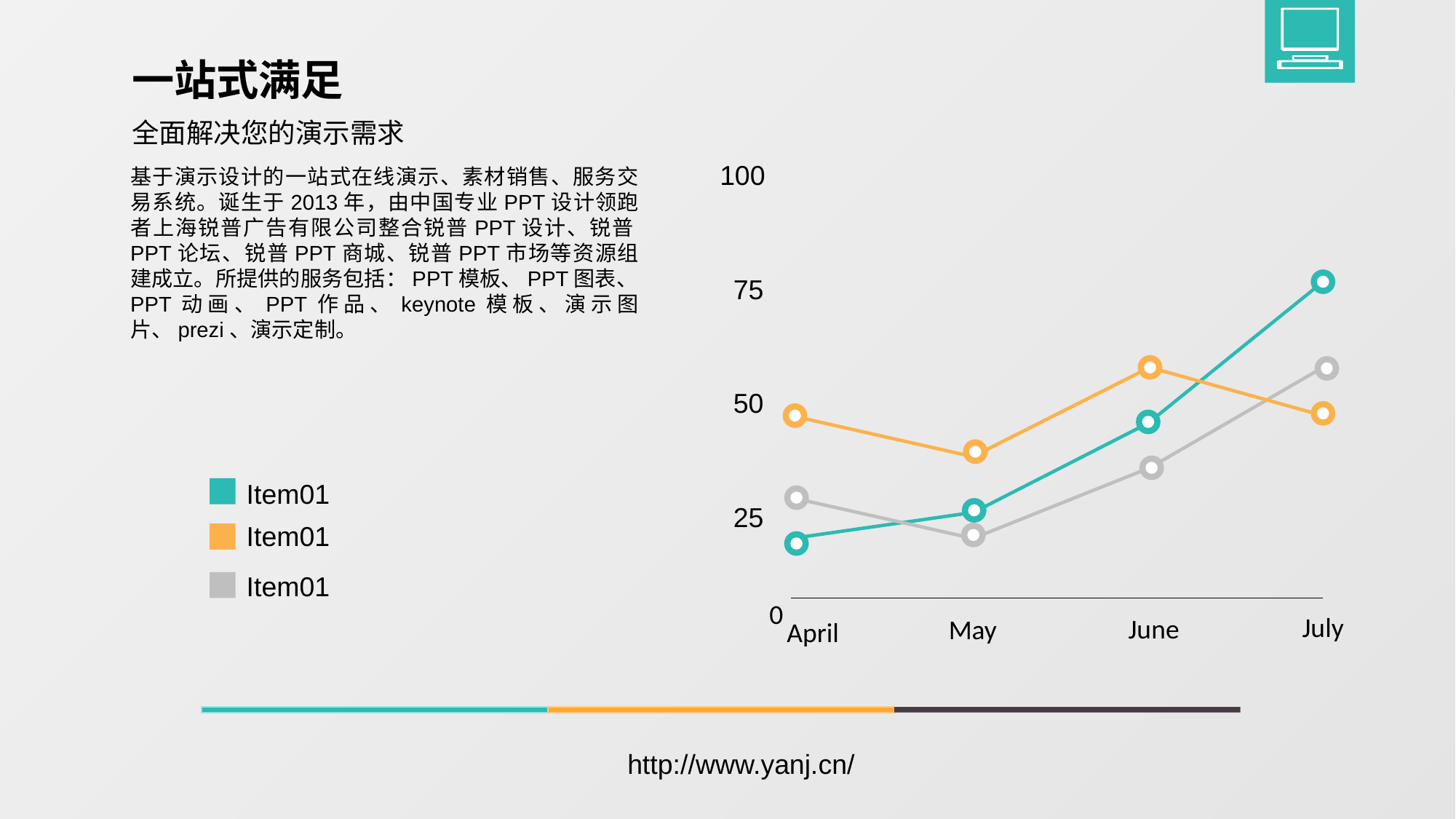

一站式满足
全面解决您的演示需求

基于演示设计的一站式在线演示、素材销售、服务交易系统。诞生于2013年，由中国专业PPT设计领跑者上海锐普广告有限公司整合锐普PPT设计、锐普PPT论坛、锐普PPT商城、锐普PPT市场等资源组建成立。所提供的服务包括：PPT模板、PPT图表、PPT动画、PPT作品、keynote模板、演示图片、prezi、演示定制。
100
75

50
Item01

25
Item01

Item01

0
July
June
May
April

http://www.yanj.cn/